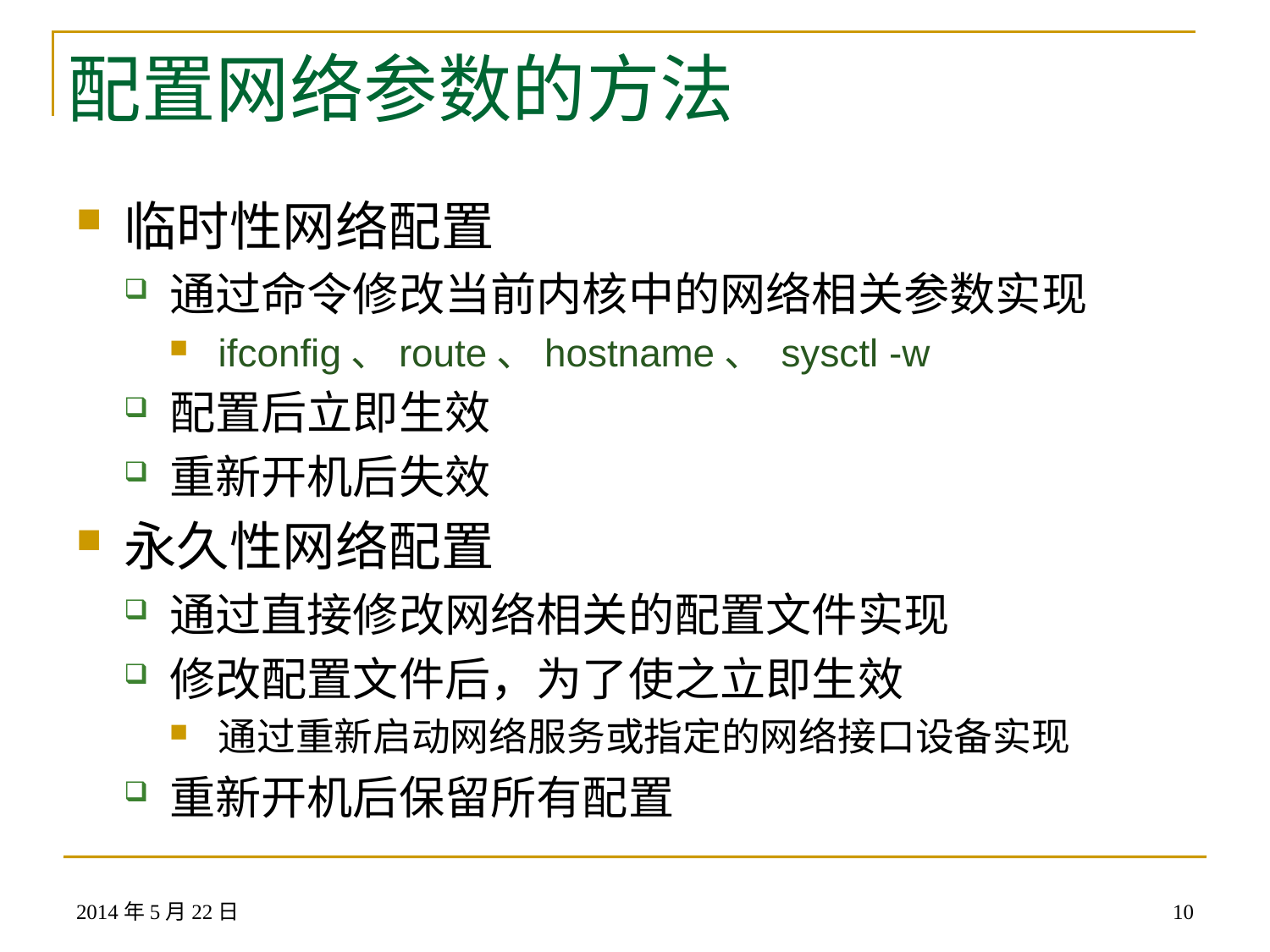

# 配置网络参数的方法
临时性网络配置
通过命令修改当前内核中的网络相关参数实现
ifconfig、route、hostname、 sysctl -w
配置后立即生效
重新开机后失效
永久性网络配置
通过直接修改网络相关的配置文件实现
修改配置文件后，为了使之立即生效
通过重新启动网络服务或指定的网络接口设备实现
重新开机后保留所有配置

2014年5月22日
10